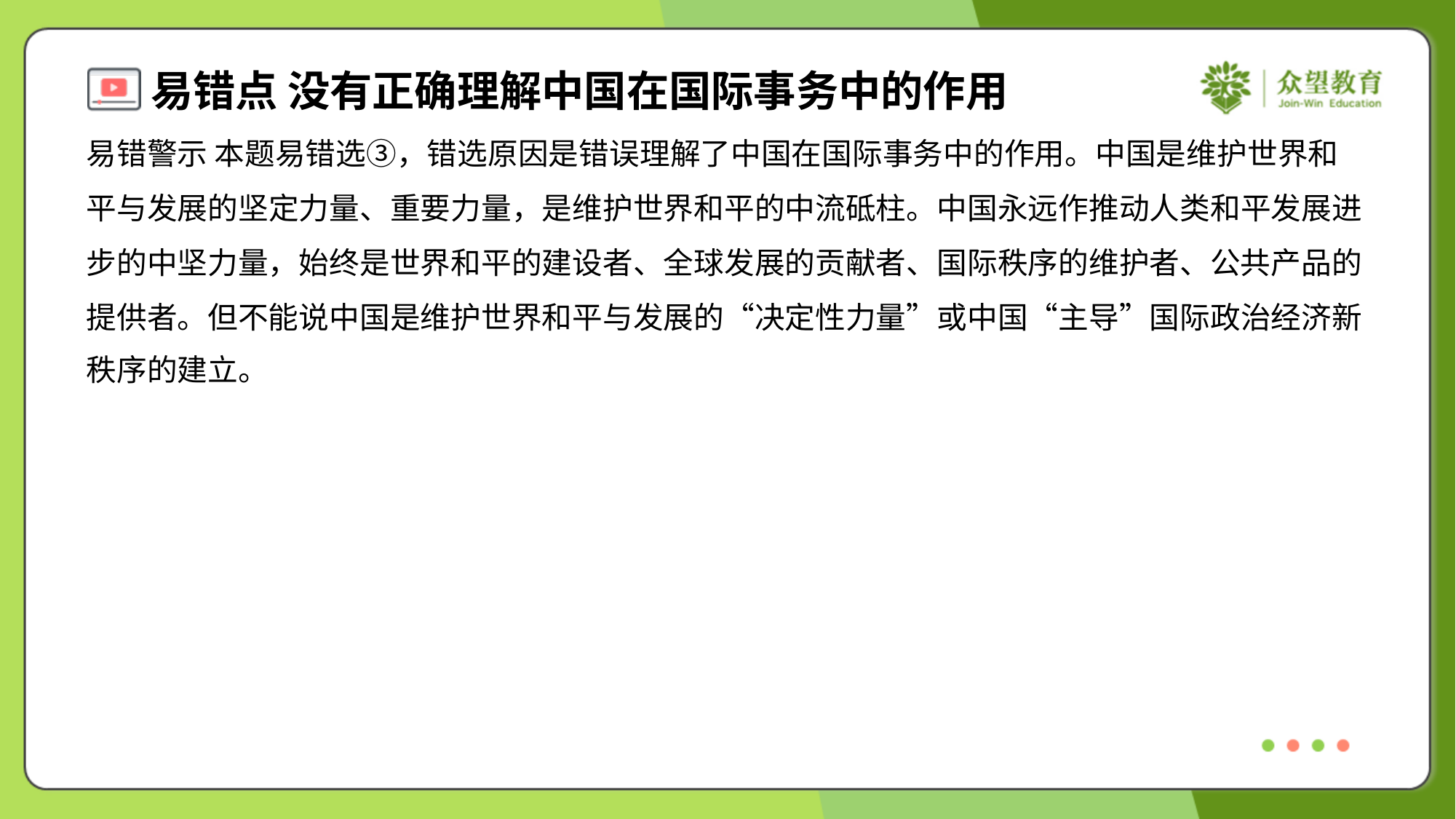

易错警示 本题易错选③，错选原因是错误理解了中国在国际事务中的作用。中国是维护世界和
平与发展的坚定力量、重要力量，是维护世界和平的中流砥柱。中国永远作推动人类和平发展进
步的中坚力量，始终是世界和平的建设者、全球发展的贡献者、国际秩序的维护者、公共产品的
提供者。但不能说中国是维护世界和平与发展的“决定性力量”或中国“主导”国际政治经济新
秩序的建立。